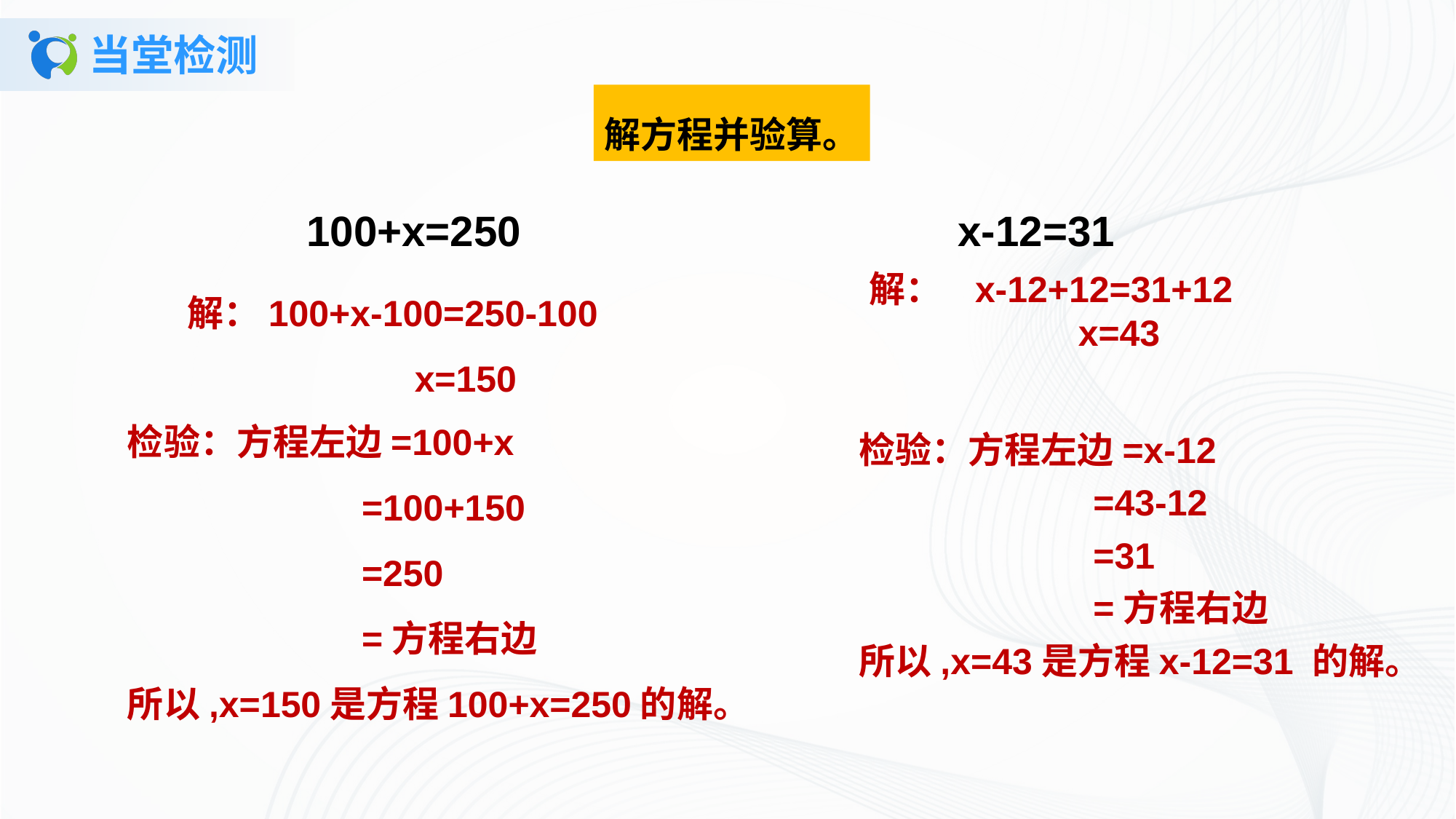

# 当堂检测
解方程并验算。
100+x=250                                     x-12=31
  解：   x-12+12=31+12
                       x=43

 解：100+x-100=250-100
                        x=150
检验：方程左边=100+x
                       =100+150
                       =250
                       =方程右边
所以,x=150是方程100+x=250的解。
检验：方程左边=x-12
                       =43-12
                       =31
                       =方程右边
所以,x=43是方程x-12=31 的解。